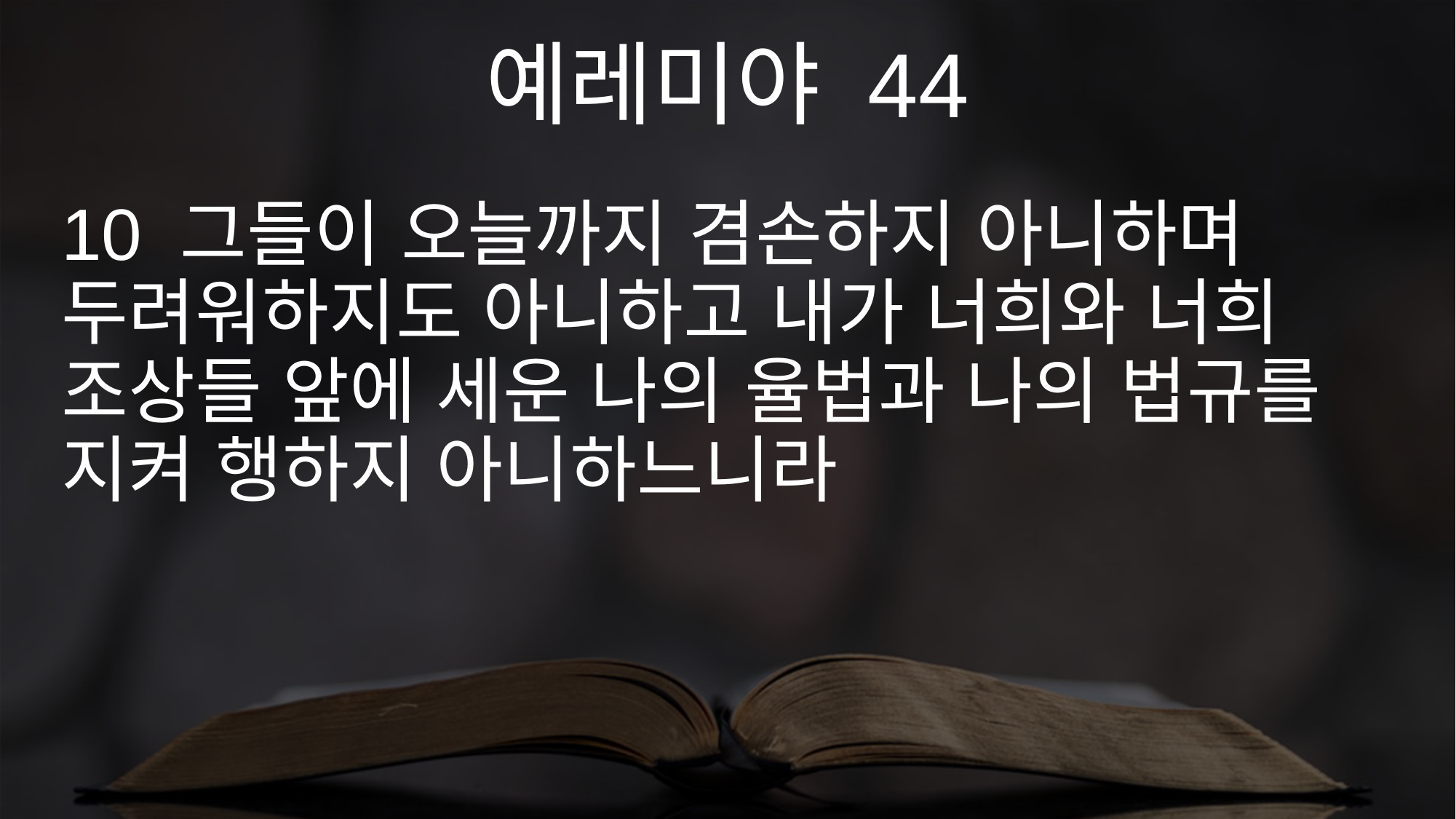

예레미야 44
10 그들이 오늘까지 겸손하지 아니하며 두려워하지도 아니하고 내가 너희와 너희 조상들 앞에 세운 나의 율법과 나의 법규를 지켜 행하지 아니하느니라